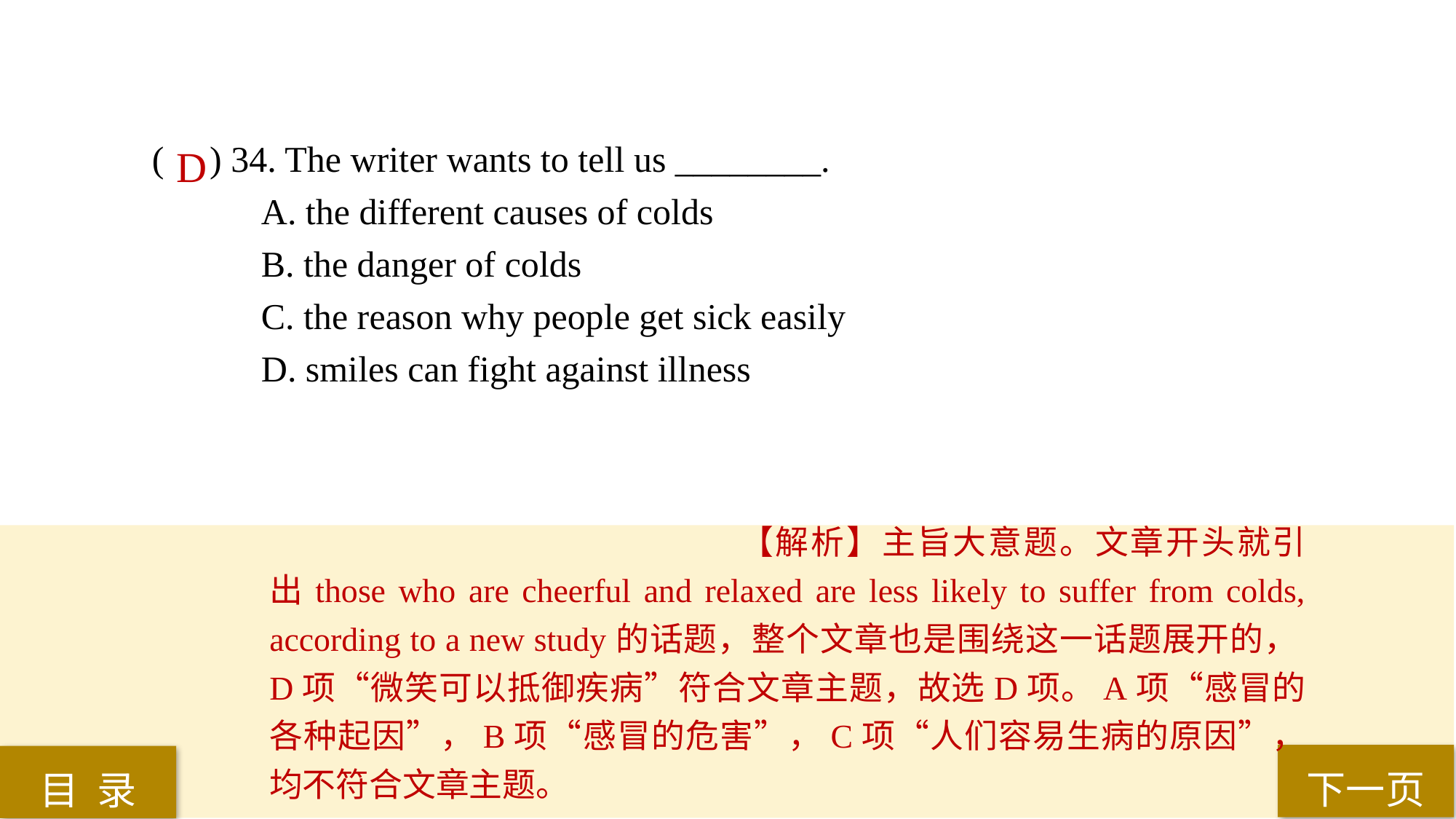

(     ) 34. The writer wants to tell us ________.
A. the different causes of colds
B. the danger of colds
C. the reason why people get sick easily
D. smiles can fight against illness
D
【解析】主旨大意题。文章开头就引出those who are cheerful and relaxed are less likely to suffer from colds, according to a new study的话题，整个文章也是围绕这一话题展开的，D项“微笑可以抵御疾病”符合文章主题，故选D项。A项“感冒的各种起因”，B项“感冒的危害”，C项“人们容易生病的原因”，均不符合文章主题。